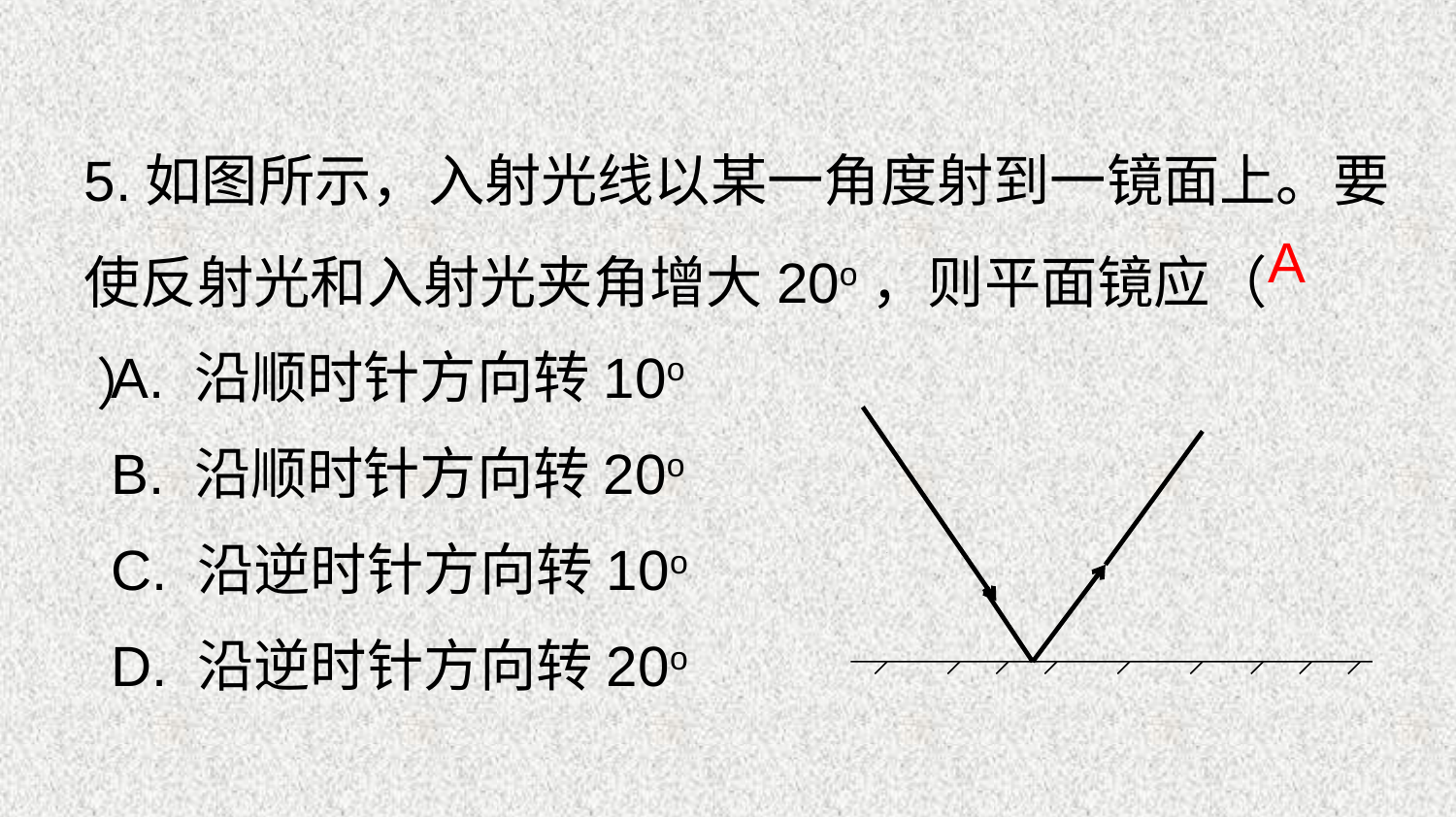

5.如图所示，入射光线以某一角度射到一镜面上。要使反射光和入射光夹角增大20o，则平面镜应（　  ）
A
A. 沿顺时针方向转10o
B. 沿顺时针方向转20o
C. 沿逆时针方向转10o
D. 沿逆时针方向转20o